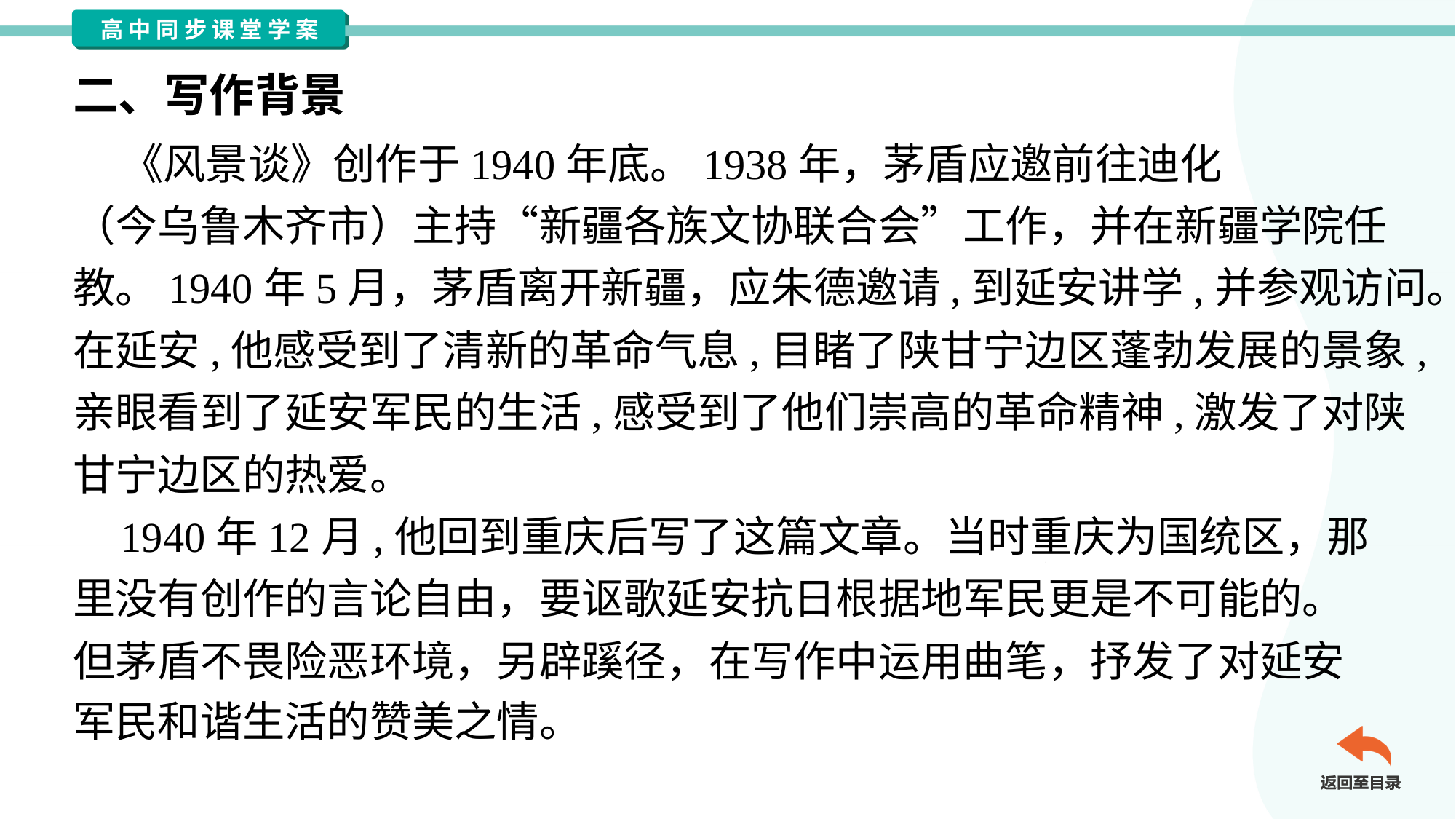

二、写作背景
    《风景谈》创作于1940年底。1938年，茅盾应邀前往迪化
（今乌鲁木齐市）主持“新疆各族文协联合会”工作，并在新疆学院任
教。1940年5月，茅盾离开新疆，应朱德邀请,到延安讲学,并参观访问。
在延安,他感受到了清新的革命气息,目睹了陕甘宁边区蓬勃发展的景象,
亲眼看到了延安军民的生活,感受到了他们崇高的革命精神,激发了对陕
甘宁边区的热爱。
    1940年12月,他回到重庆后写了这篇文章。当时重庆为国统区，那
里没有创作的言论自由，要讴歌延安抗日根据地军民更是不可能的。
但茅盾不畏险恶环境，另辟蹊径，在写作中运用曲笔，抒发了对延安
军民和谐生活的赞美之情。#2